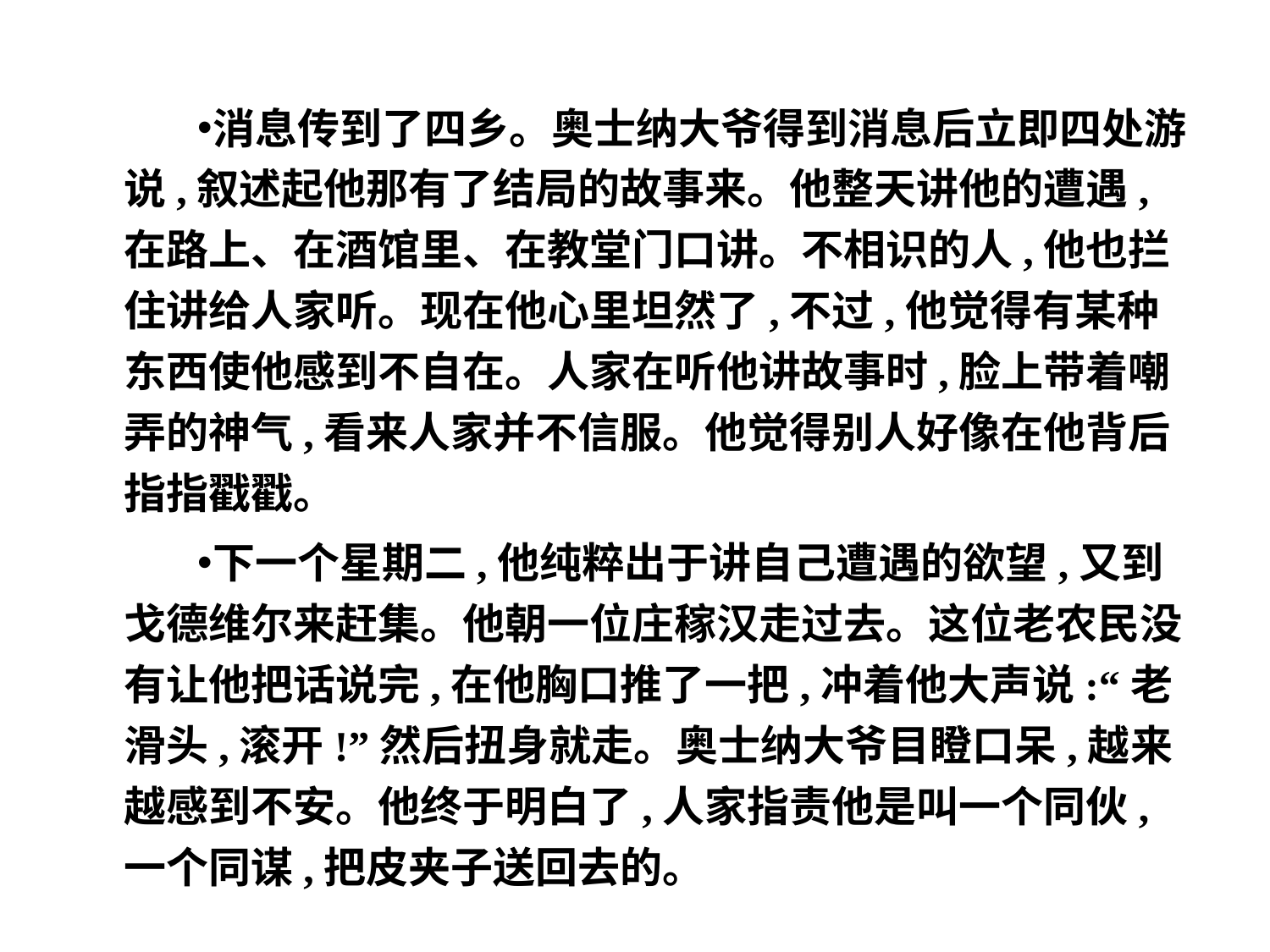

消息传到了四乡。奥士纳大爷得到消息后立即四处游说,叙述起他那有了结局的故事来。他整天讲他的遭遇,在路上、在酒馆里、在教堂门口讲。不相识的人,他也拦住讲给人家听。现在他心里坦然了,不过,他觉得有某种东西使他感到不自在。人家在听他讲故事时,脸上带着嘲弄的神气,看来人家并不信服。他觉得别人好像在他背后指指戳戳。
下一个星期二,他纯粹出于讲自己遭遇的欲望,又到戈德维尔来赶集。他朝一位庄稼汉走过去。这位老农民没有让他把话说完,在他胸口推了一把,冲着他大声说:“老滑头,滚开!”然后扭身就走。奥士纳大爷目瞪口呆,越来越感到不安。他终于明白了,人家指责他是叫一个同伙,一个同谋,把皮夹子送回去的。